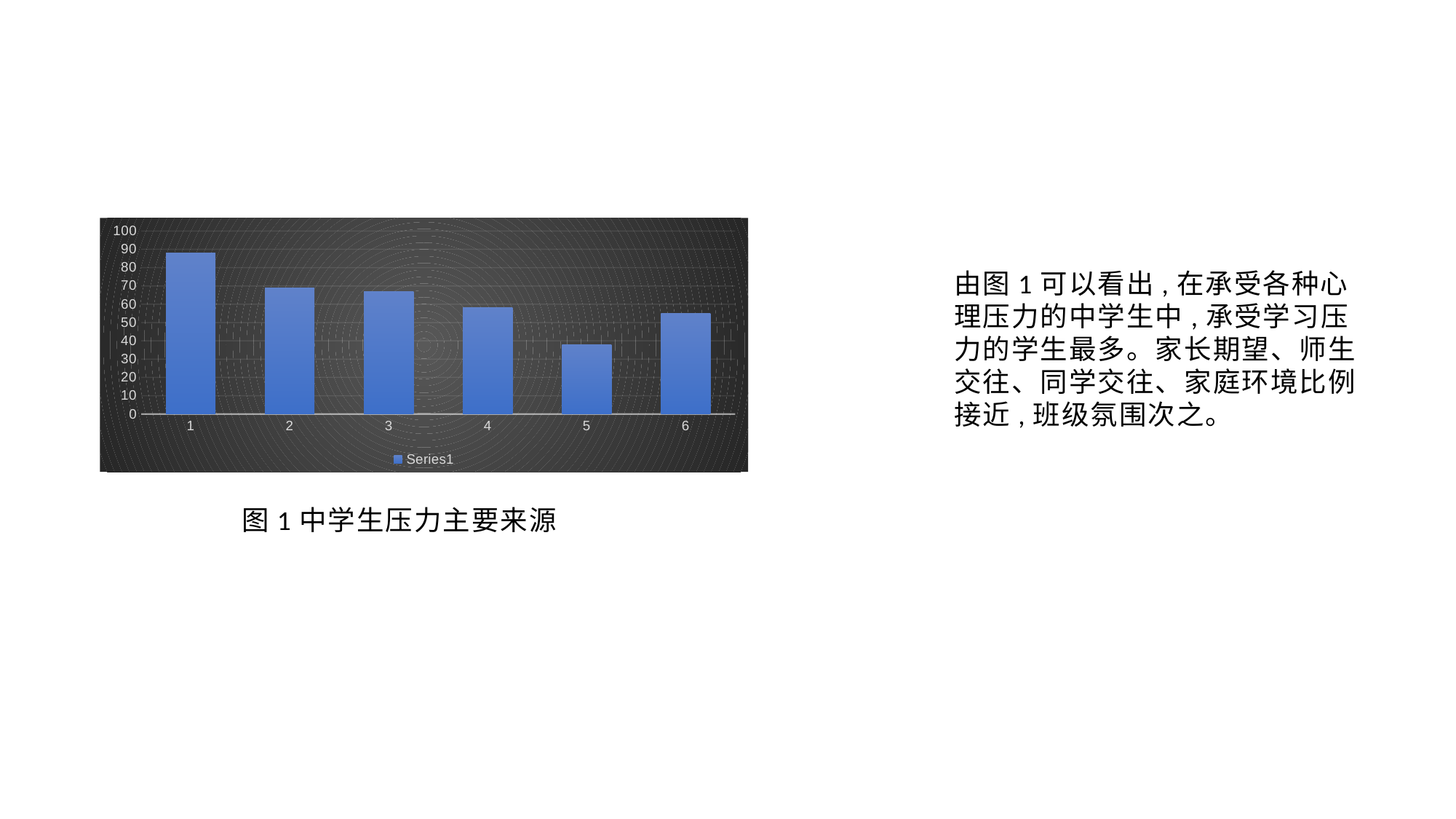

#

### Chart

| Category |  |
|---|---|
由图1可以看出,在承受各种心理压力的中学生中,承受学习压力的学生最多。家长期望、师生交往、同学交往、家庭环境比例接近,班级氛围次之。
图1中学生压力主要来源